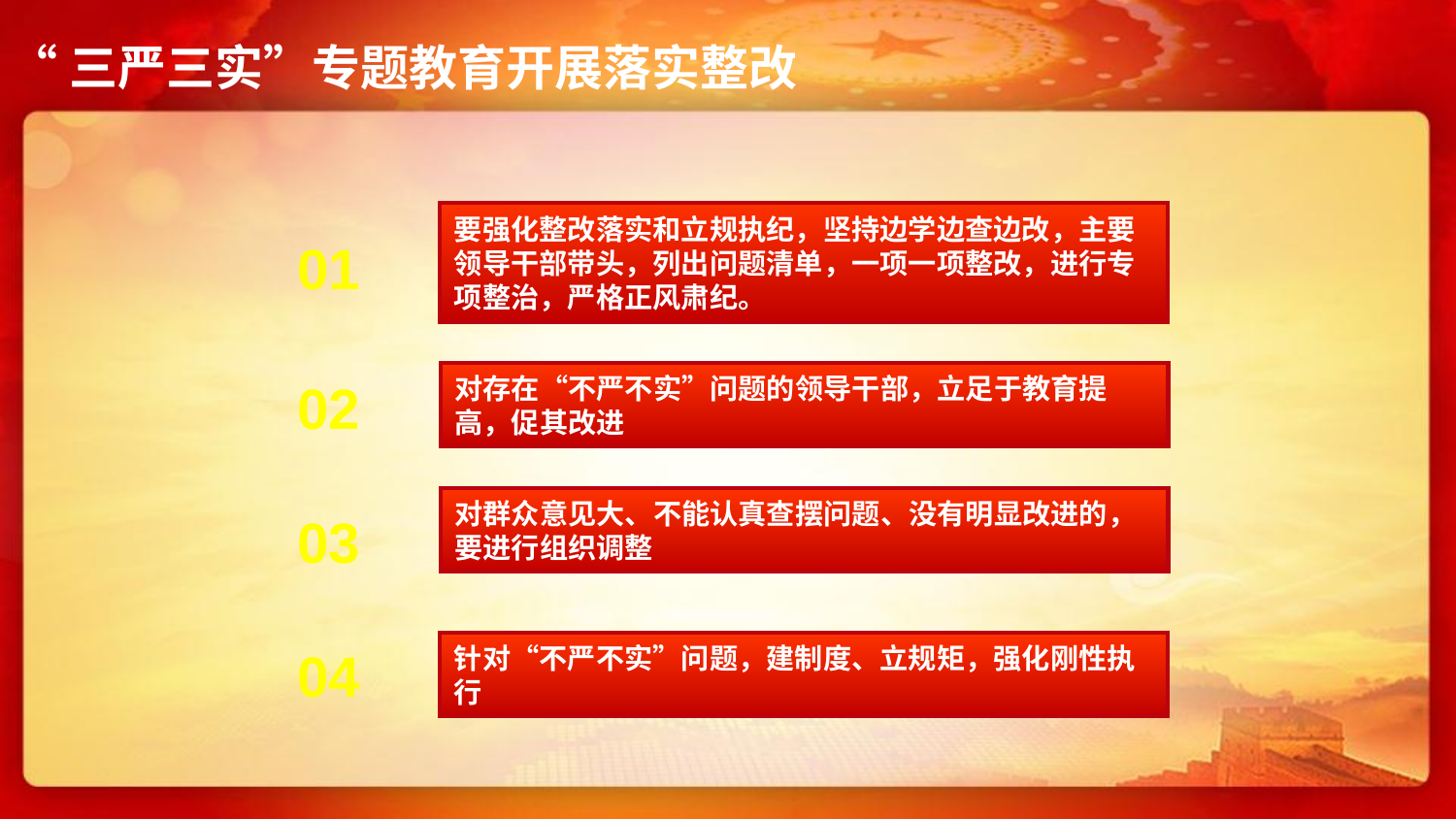

“三严三实”专题教育开展落实整改
要强化整改落实和立规执纪，坚持边学边查边改，主要领导干部带头，列出问题清单，一项一项整改，进行专项整治，严格正风肃纪。
01
02
对存在“不严不实”问题的领导干部，立足于教育提高，促其改进
03
对群众意见大、不能认真查摆问题、没有明显改进的，要进行组织调整
04
针对“不严不实”问题，建制度、立规矩，强化刚性执行